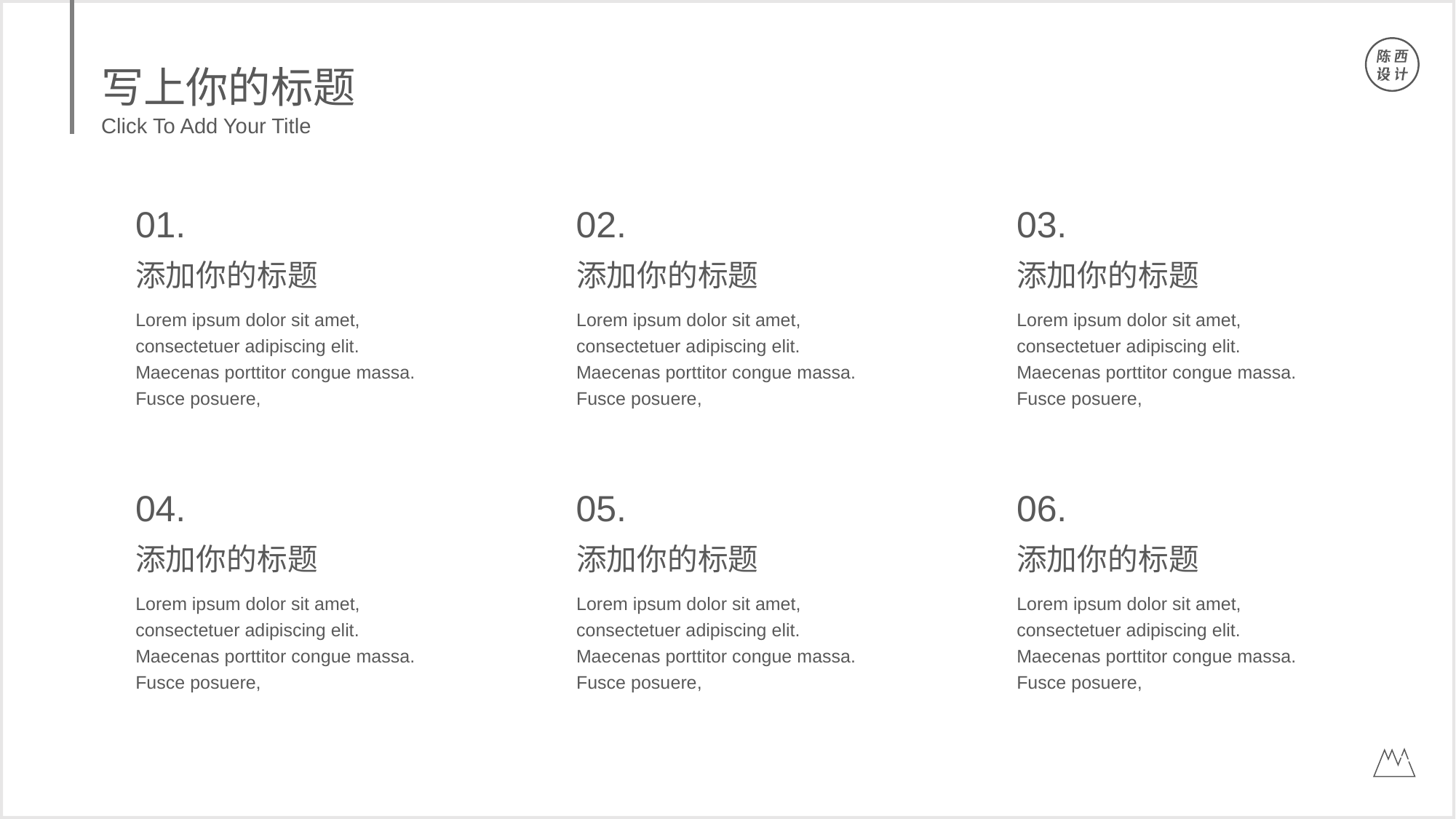

写上你的标题
Click To Add Your Title
01.
02.
03.
添加你的标题
添加你的标题
添加你的标题
Lorem ipsum dolor sit amet, consectetuer adipiscing elit. Maecenas porttitor congue massa. Fusce posuere,
Lorem ipsum dolor sit amet, consectetuer adipiscing elit. Maecenas porttitor congue massa. Fusce posuere,
Lorem ipsum dolor sit amet, consectetuer adipiscing elit. Maecenas porttitor congue massa. Fusce posuere,
04.
05.
06.
添加你的标题
添加你的标题
添加你的标题
Lorem ipsum dolor sit amet, consectetuer adipiscing elit. Maecenas porttitor congue massa. Fusce posuere,
Lorem ipsum dolor sit amet, consectetuer adipiscing elit. Maecenas porttitor congue massa. Fusce posuere,
Lorem ipsum dolor sit amet, consectetuer adipiscing elit. Maecenas porttitor congue massa. Fusce posuere,